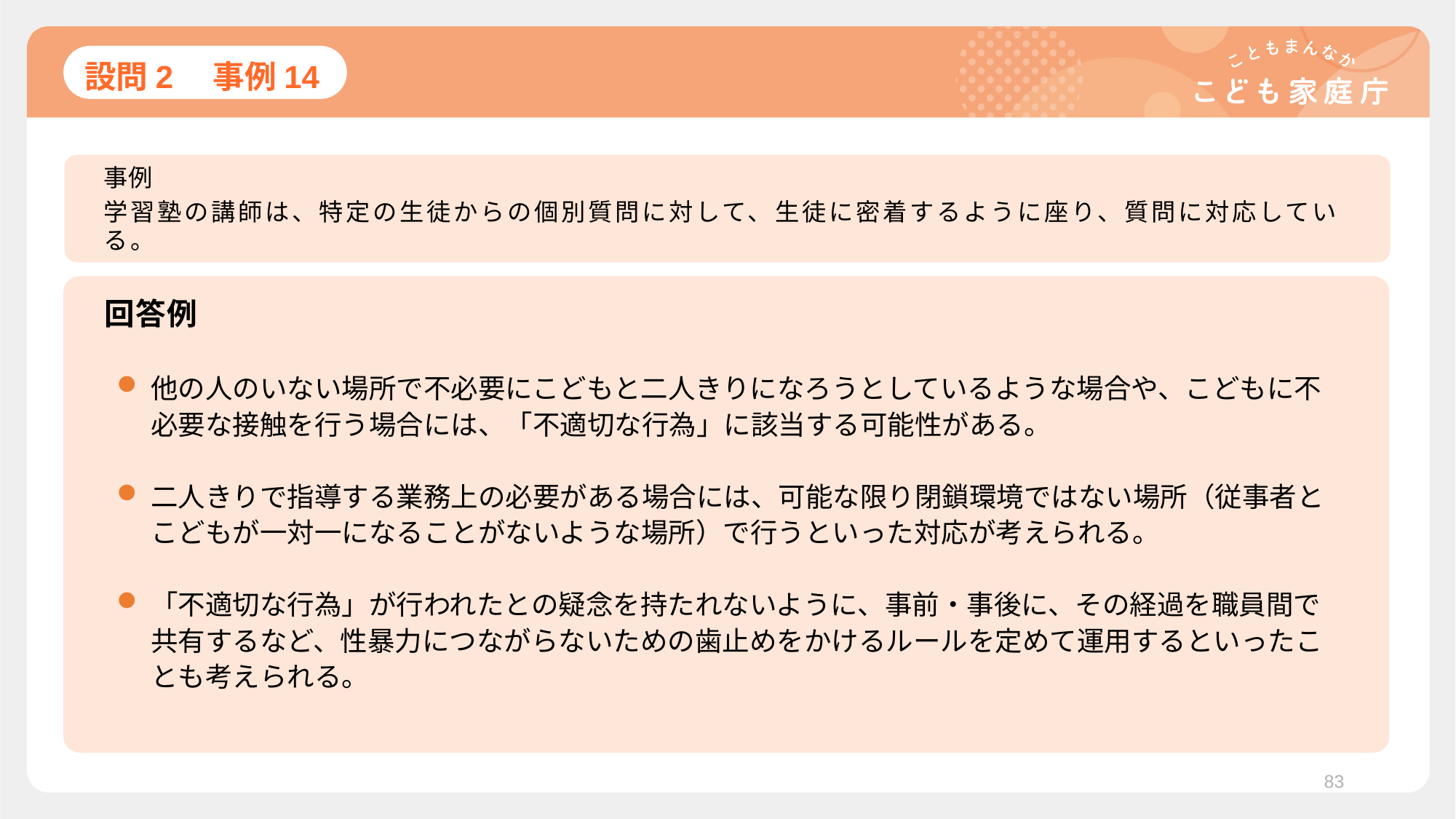

# 設問2　事例14

事例
学習塾の講師は、特定の生徒からの個別質問に対して、生徒に密着するように座り、質問に対応している。

回答例
他の人のいない場所で不必要にこどもと二人きりになろうとしているような場合や、こどもに不必要な接触を行う場合には、「不適切な行為」に該当する可能性がある。

二人きりで指導する業務上の必要がある場合には、可能な限り閉鎖環境ではない場所（従事者とこどもが一対一になることがないような場所）で行うといった対応が考えられる。

「不適切な行為」が行われたとの疑念を持たれないように、事前・事後に、その経過を職員間で共有するなど、性暴力につながらないための歯止めをかけるルールを定めて運用するといったことも考えられる。
83